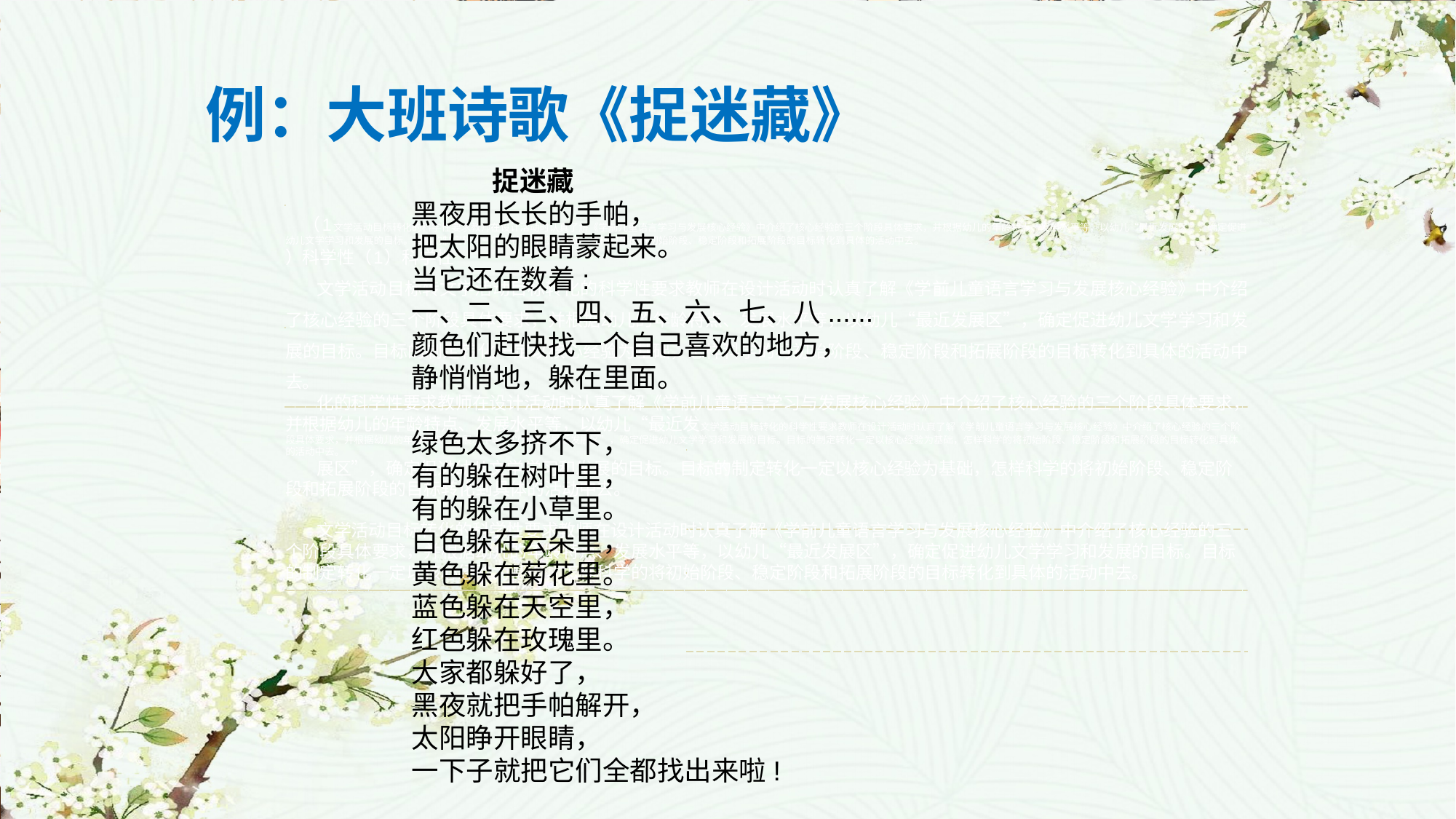

例：大班诗歌《捉迷藏》

            捉迷藏
黑夜用长长的手帕，
把太阳的眼睛蒙起来。
当它还在数着:
一、二、三、四、五、六、七、八......
颜色们赶快找一个自己喜欢的地方，
静悄悄地，躲在里面。

绿色太多挤不下，
有的躲在树叶里，
有的躲在小草里。
白色躲在云朵里，
黄色躲在菊花里。
蓝色躲在天空里，
红色躲在玫瑰里。
大家都躲好了，
黑夜就把手帕解开，
太阳睁开眼睛，
一下子就把它们全都找出来啦!

    （1文学活动目标转化的科学性要求教师在设计活动时认真了解《学前儿童语言学习与发展核心经验》中介绍了核心经验的三个阶段具体要求，并根据幼儿的年龄特点、发展水平等，以幼儿“最近发展区”，确定促进幼儿文学学习和发展的目标。目标的制定转化一定以核心经验为基础，怎样科学的将初始阶段、稳定阶段和拓展阶段的目标转化到具体的活动中去。
）科学性（1）科学性
文学活动目标转文学活动目标转化的科学性要求教师在设计活动时认真了解《学前儿童语言学习与发展核心经验》中介绍了核心经验的三个阶段具体要求，并根据幼儿的年龄特点、发展水平等，以幼儿“最近发展区”，确定促进幼儿文学学习和发展的目标。目标的制定转化一定以核心经验为基础，怎样科学的将初始阶段、稳定阶段和拓展阶段的目标转化到具体的活动中去。
化的科学性要求教师在设计活动时认真了解《学前儿童语言学习与发展核心经验》中介绍了核心经验的三个阶段具体要求，并根据幼儿的年龄特点、发展水平等，以幼儿“最近发文学活动目标转化的科学性要求教师在设计活动时认真了解《学前儿童语言学习与发展核心经验》中介绍了核心经验的三个阶段具体要求，并根据幼儿的年龄特点、发展水平等，以幼儿“最近发展区”，确定促进幼儿文学学习和发展的目标。目标的制定转化一定以核心经验为基础，怎样科学的将初始阶段、稳定阶段和拓展阶段的目标转化到具体的活动中去。
展区”，确定促进幼儿文学学习和发展的目标。目标的制定转化一定以核心经验为基础，怎样科学的将初始阶段、稳定阶段和拓展阶段的目标转化到具体的活动中去。

文学活动目标转化的科学性要求教师在设计活动时认真了解《学前儿童语言学习与发展核心经验》中介绍了核心经验的三个阶段具体要求，并根据幼儿的年龄特点、发展水平等，以幼儿“最近发展区”，确定促进幼儿文学学习和发展的目标。目标的制定转化一定以核心经验为基础，怎样科学的将初始阶段、稳定阶段和拓展阶段的目标转化到具体的活动中去。